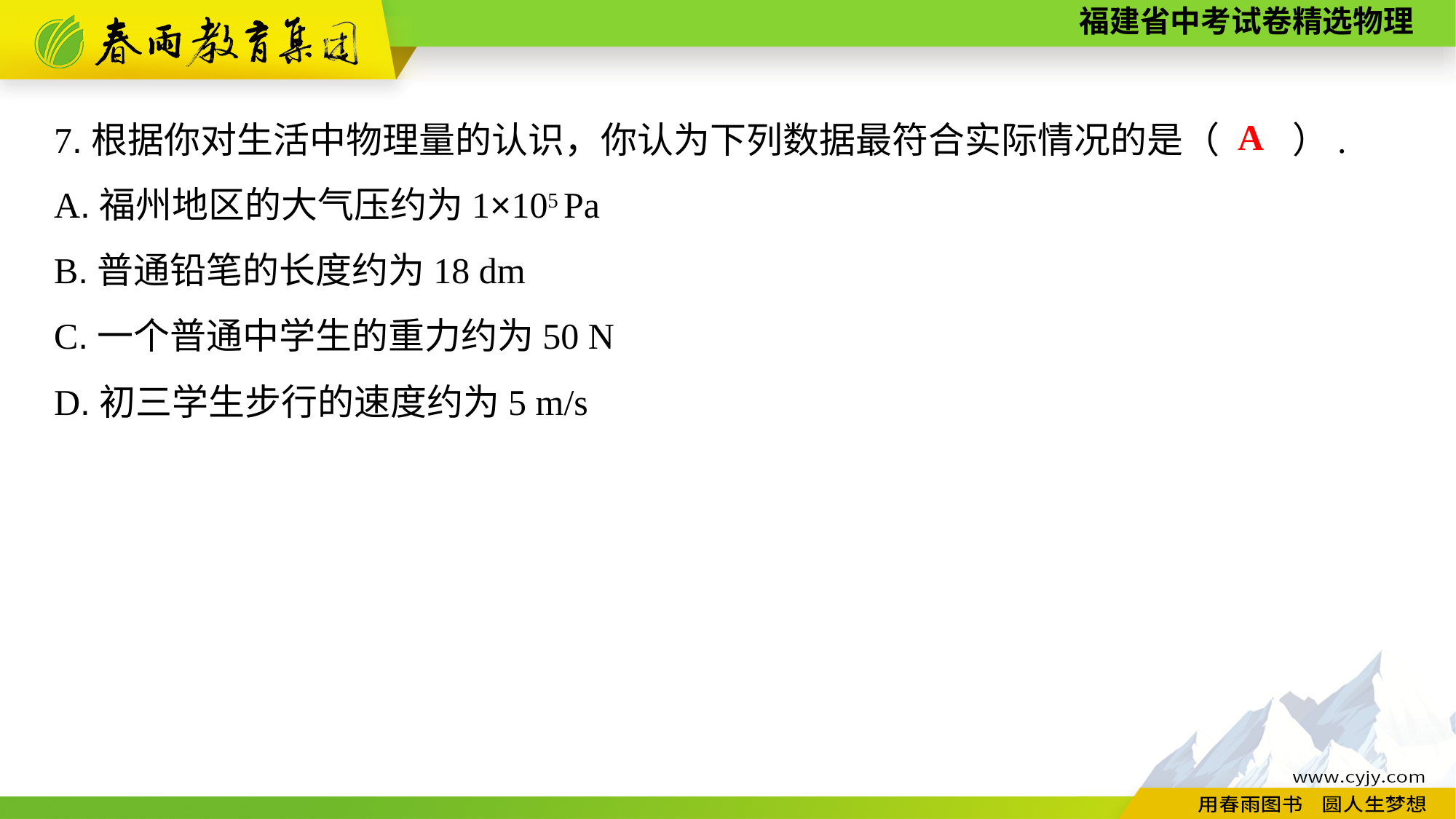

7.根据你对生活中物理量的认识，你认为下列数据最符合实际情况的是（　　）.
A.福州地区的大气压约为1×105 Pa
B.普通铅笔的长度约为18 dm
C.一个普通中学生的重力约为50 N
D.初三学生步行的速度约为5 m/s
A